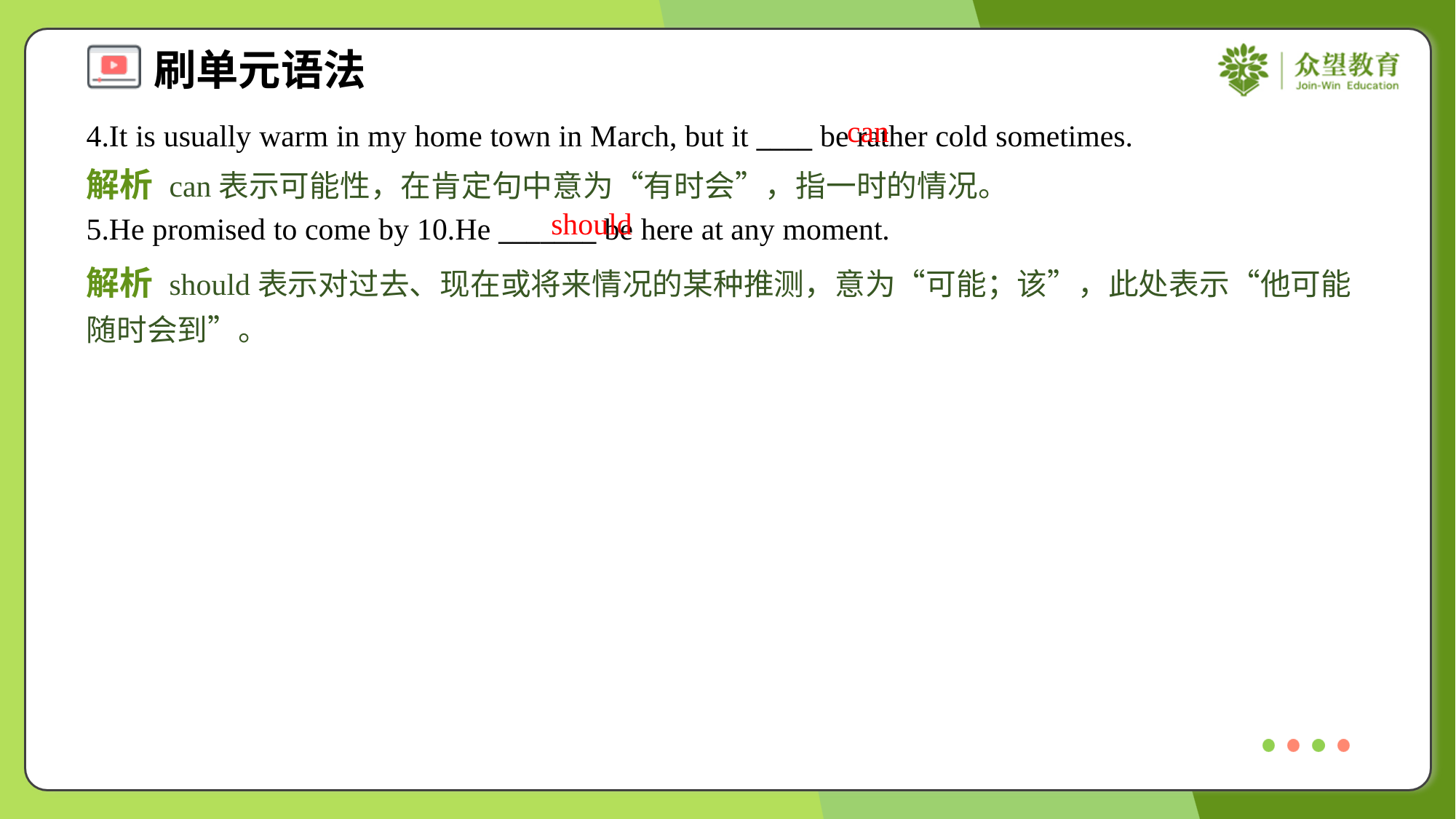

can
4.It is usually warm in my home town in March, but it ____ be rather cold sometimes.
解析 can表示可能性，在肯定句中意为“有时会”，指一时的情况。
should
5.He promised to come by 10.He _______ be here at any moment.
解析 should表示对过去、现在或将来情况的某种推测，意为“可能；该”，此处表示“他可能随时会到”。